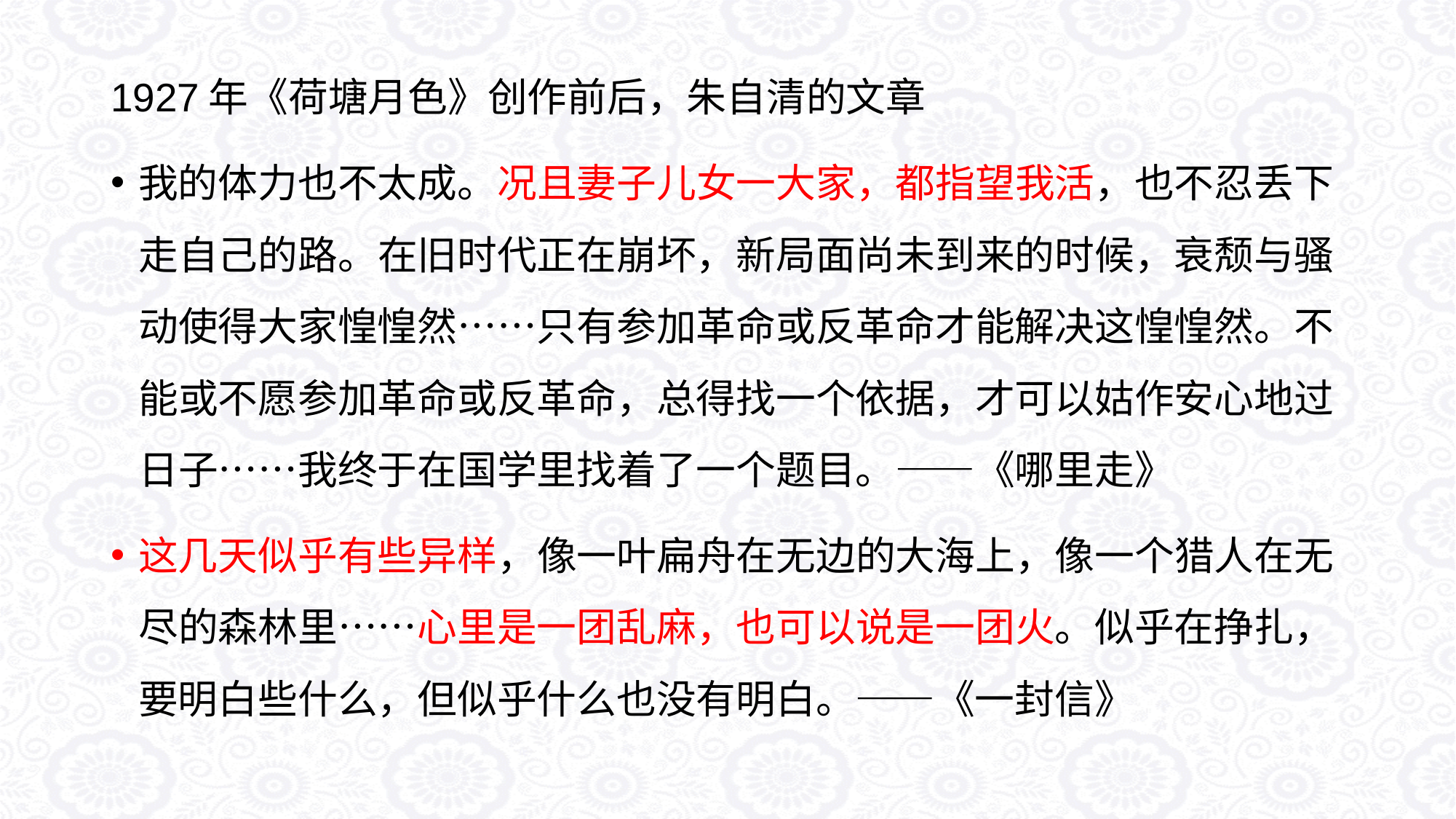

1927年《荷塘月色》创作前后，朱自清的文章
我的体力也不太成。况且妻子儿女一大家，都指望我活，也不忍丢下走自己的路。在旧时代正在崩坏，新局面尚未到来的时候，衰颓与骚动使得大家惶惶然……只有参加革命或反革命才能解决这惶惶然。不能或不愿参加革命或反革命，总得找一个依据，才可以姑作安心地过日子……我终于在国学里找着了一个题目。——《哪里走》
这几天似乎有些异样，像一叶扁舟在无边的大海上，像一个猎人在无尽的森林里……心里是一团乱麻，也可以说是一团火。似乎在挣扎，要明白些什么，但似乎什么也没有明白。——《一封信》